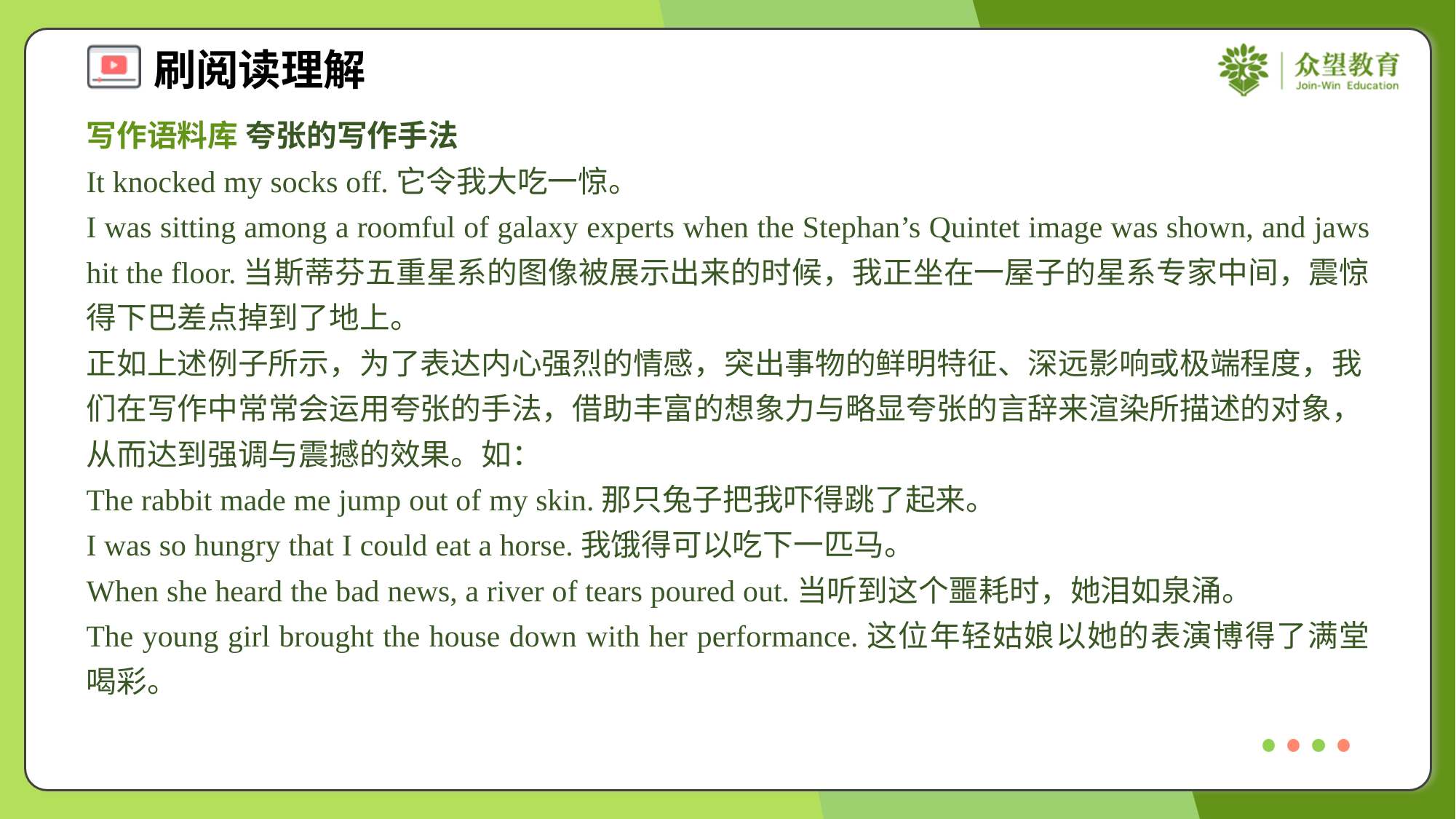

写作语料库 夸张的写作手法
It knocked my socks off.它令我大吃一惊。
I was sitting among a roomful of galaxy experts when the Stephan’s Quintet image was shown, and jaws hit the floor.当斯蒂芬五重星系的图像被展示出来的时候，我正坐在一屋子的星系专家中间，震惊得下巴差点掉到了地上。
正如上述例子所示，为了表达内心强烈的情感，突出事物的鲜明特征、深远影响或极端程度，我们在写作中常常会运用夸张的手法，借助丰富的想象力与略显夸张的言辞来渲染所描述的对象，从而达到强调与震撼的效果。如：
The rabbit made me jump out of my skin.那只兔子把我吓得跳了起来。
I was so hungry that I could eat a horse.我饿得可以吃下一匹马。
When she heard the bad news, a river of tears poured out.当听到这个噩耗时，她泪如泉涌。
The young girl brought the house down with her performance.这位年轻姑娘以她的表演博得了满堂喝彩。